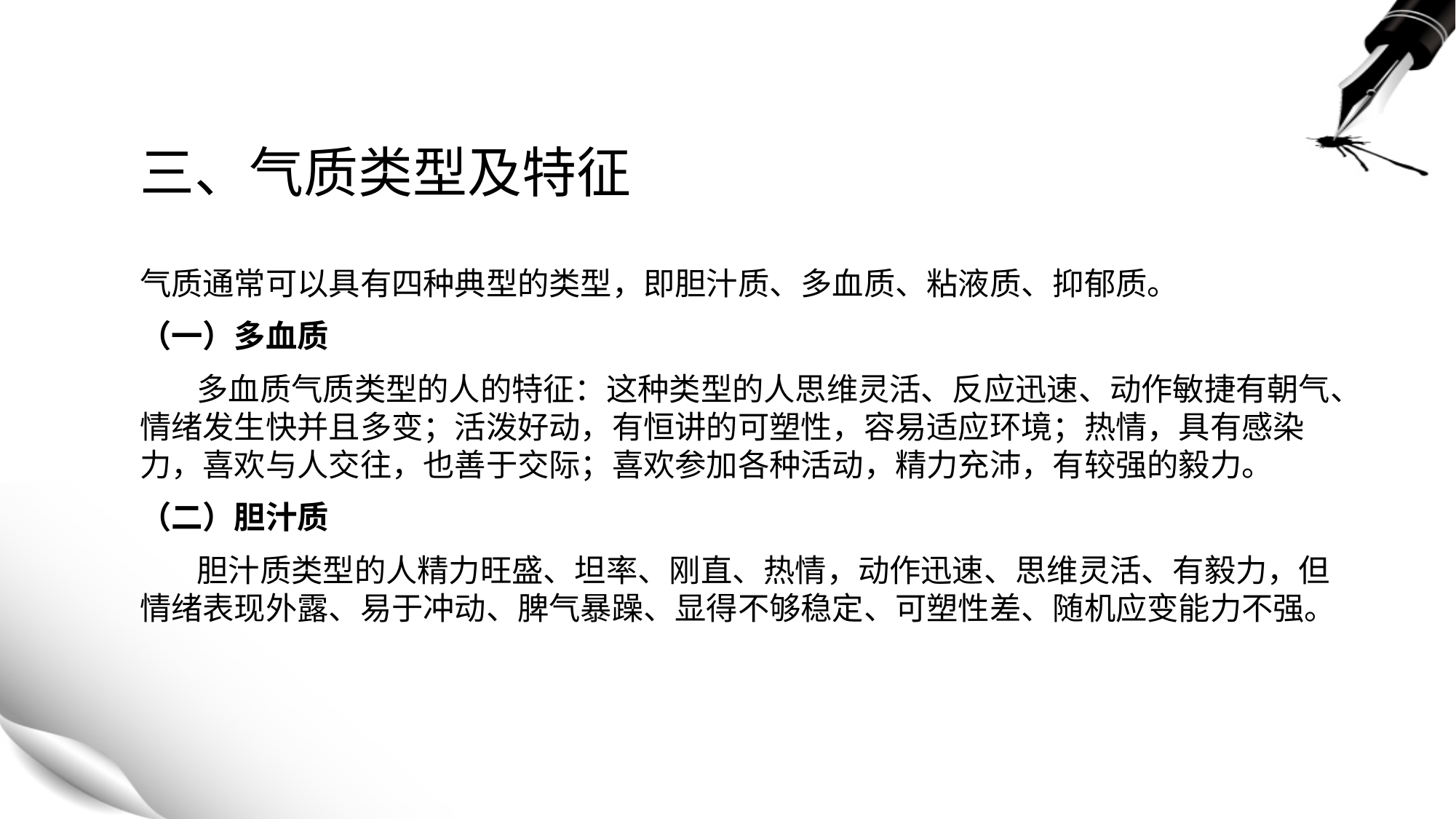

# 三、气质类型及特征
气质通常可以具有四种典型的类型，即胆汁质、多血质、粘液质、抑郁质。
（一）多血质
       多血质气质类型的人的特征：这种类型的人思维灵活、反应迅速、动作敏捷有朝气、情绪发生快并且多变；活泼好动，有恒讲的可塑性，容易适应环境；热情，具有感染力，喜欢与人交往，也善于交际；喜欢参加各种活动，精力充沛，有较强的毅力。
（二）胆汁质
       胆汁质类型的人精力旺盛、坦率、刚直、热情，动作迅速、思维灵活、有毅力，但情绪表现外露、易于冲动、脾气暴躁、显得不够稳定、可塑性差、随机应变能力不强。